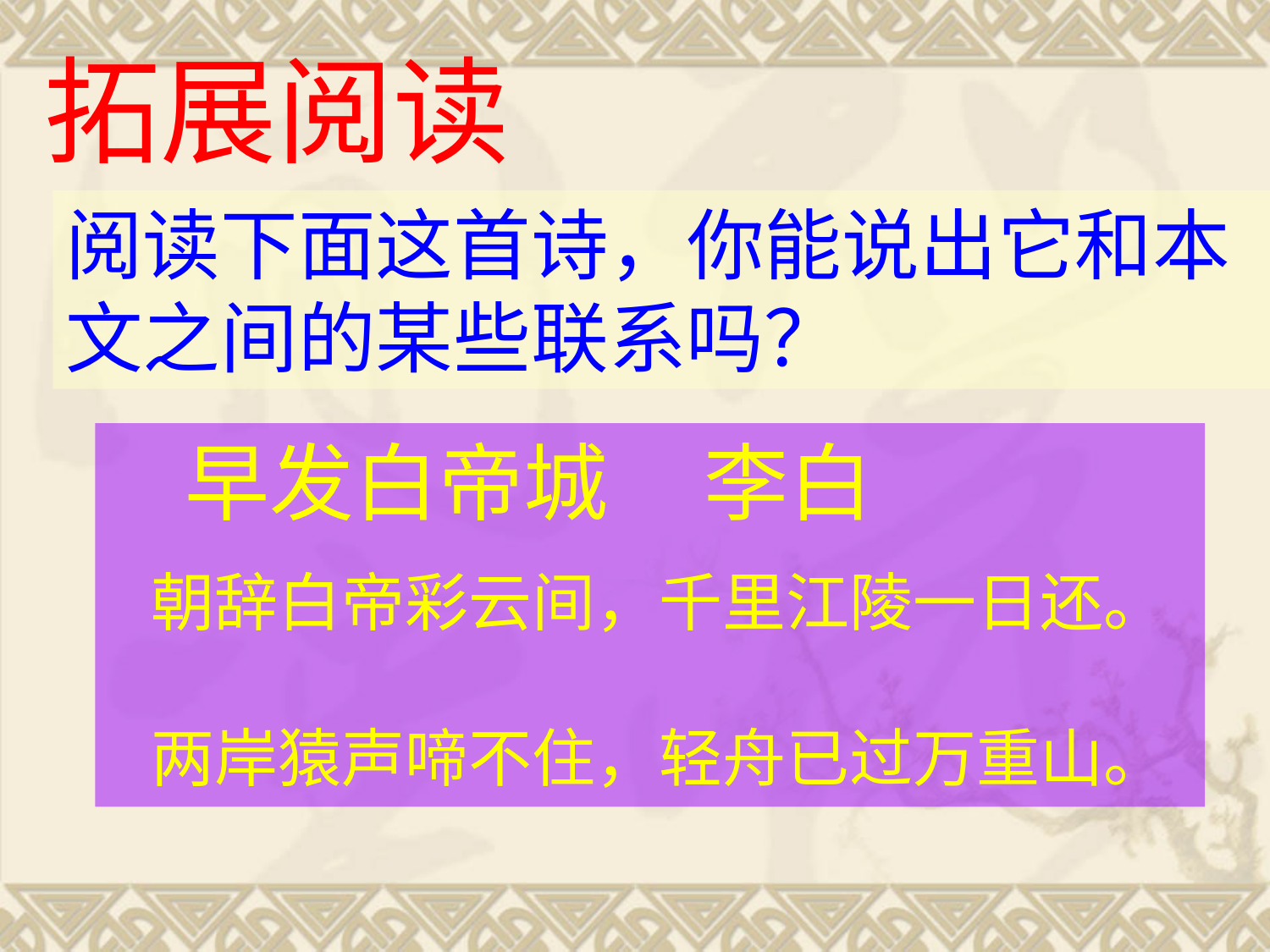

拓展阅读
阅读下面这首诗，你能说出它和本文之间的某些联系吗？
   早发白帝城     李白
  朝辞白帝彩云间，千里江陵一日还。
  两岸猿声啼不住，轻舟已过万重山。